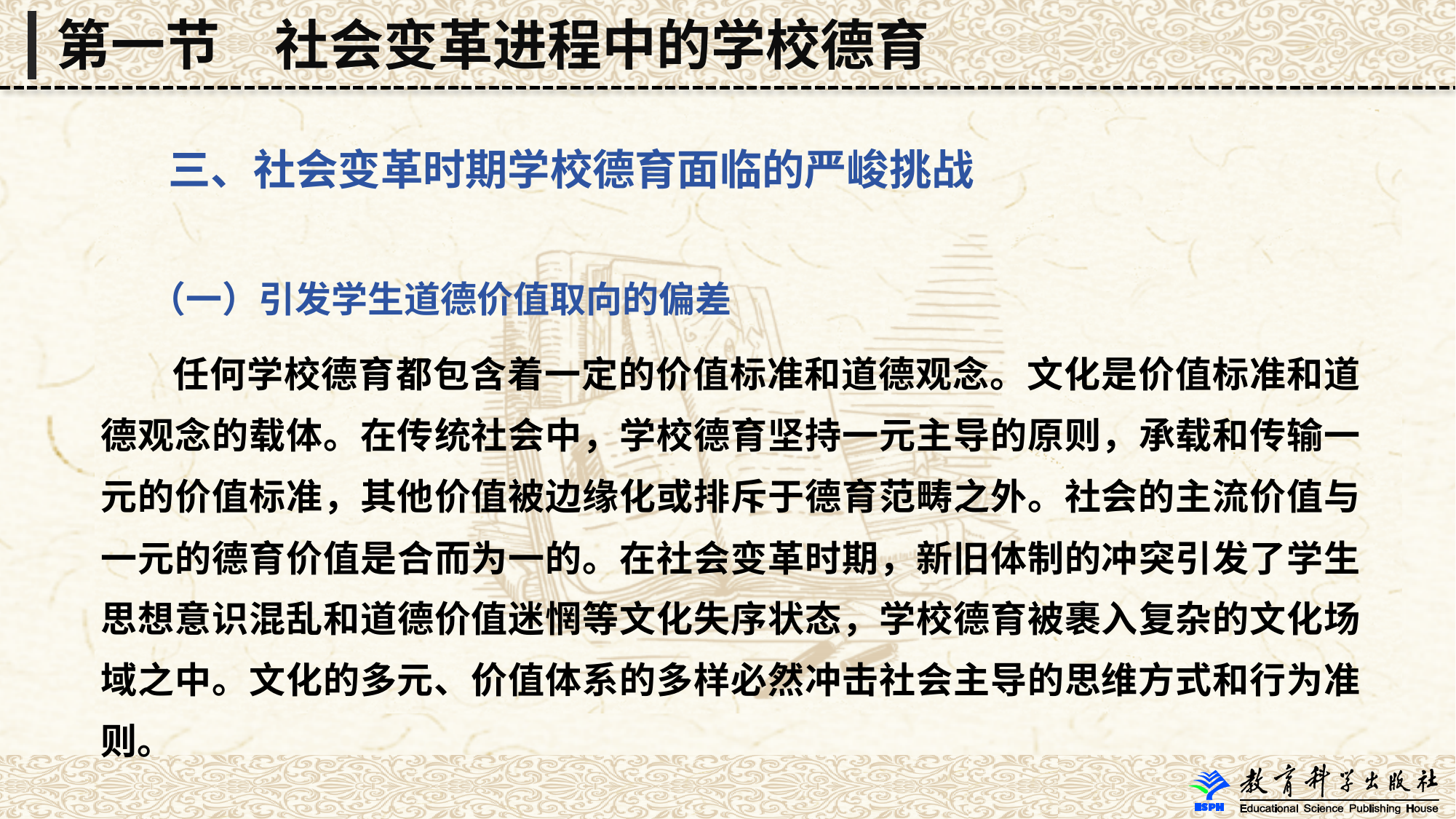

第一节　社会变革进程中的学校德育
      三、社会变革时期学校德育面临的严峻挑战

    （一）引发学生道德价值取向的偏差

       任何学校德育都包含着一定的价值标准和道德观念。文化是价值标准和道德观念的载体。在传统社会中，学校德育坚持一元主导的原则，承载和传输一元的价值标准，其他价值被边缘化或排斥于德育范畴之外。社会的主流价值与一元的德育价值是合而为一的。在社会变革时期，新旧体制的冲突引发了学生思想意识混乱和道德价值迷惘等文化失序状态，学校德育被裹入复杂的文化场域之中。文化的多元、价值体系的多样必然冲击社会主导的思维方式和行为准则。